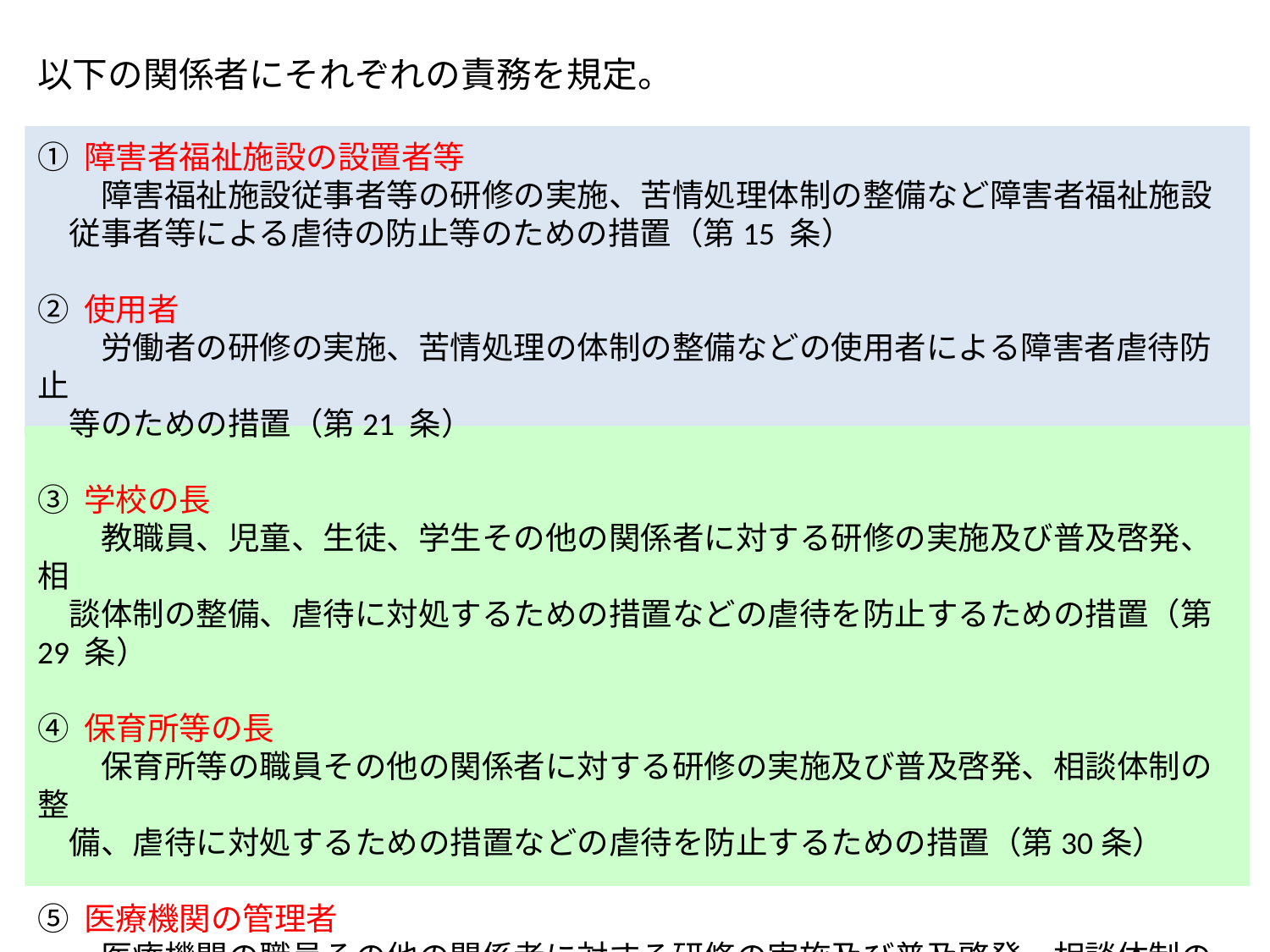

以下の関係者にそれぞれの責務を規定。

① 障害者福祉施設の設置者等
　　障害福祉施設従事者等の研修の実施、苦情処理体制の整備など障害者福祉施設
　従事者等による虐待の防止等のための措置（第15 条）

② 使用者
　　労働者の研修の実施、苦情処理の体制の整備などの使用者による障害者虐待防止
　等のための措置（第21 条）

③ 学校の長
　　教職員、児童、生徒、学生その他の関係者に対する研修の実施及び普及啓発、相
　談体制の整備、虐待に対処するための措置などの虐待を防止するための措置（第29 条）

④ 保育所等の長
　　保育所等の職員その他の関係者に対する研修の実施及び普及啓発、相談体制の整
　備、虐待に対処するための措置などの虐待を防止するための措置（第30条）

⑤ 医療機関の管理者
　　医療機関の職員その他の関係者に対する研修の実施及び普及啓発、相談体制の整
　備、虐待に対処するための措置などの虐待を防止するための措置（第31条）